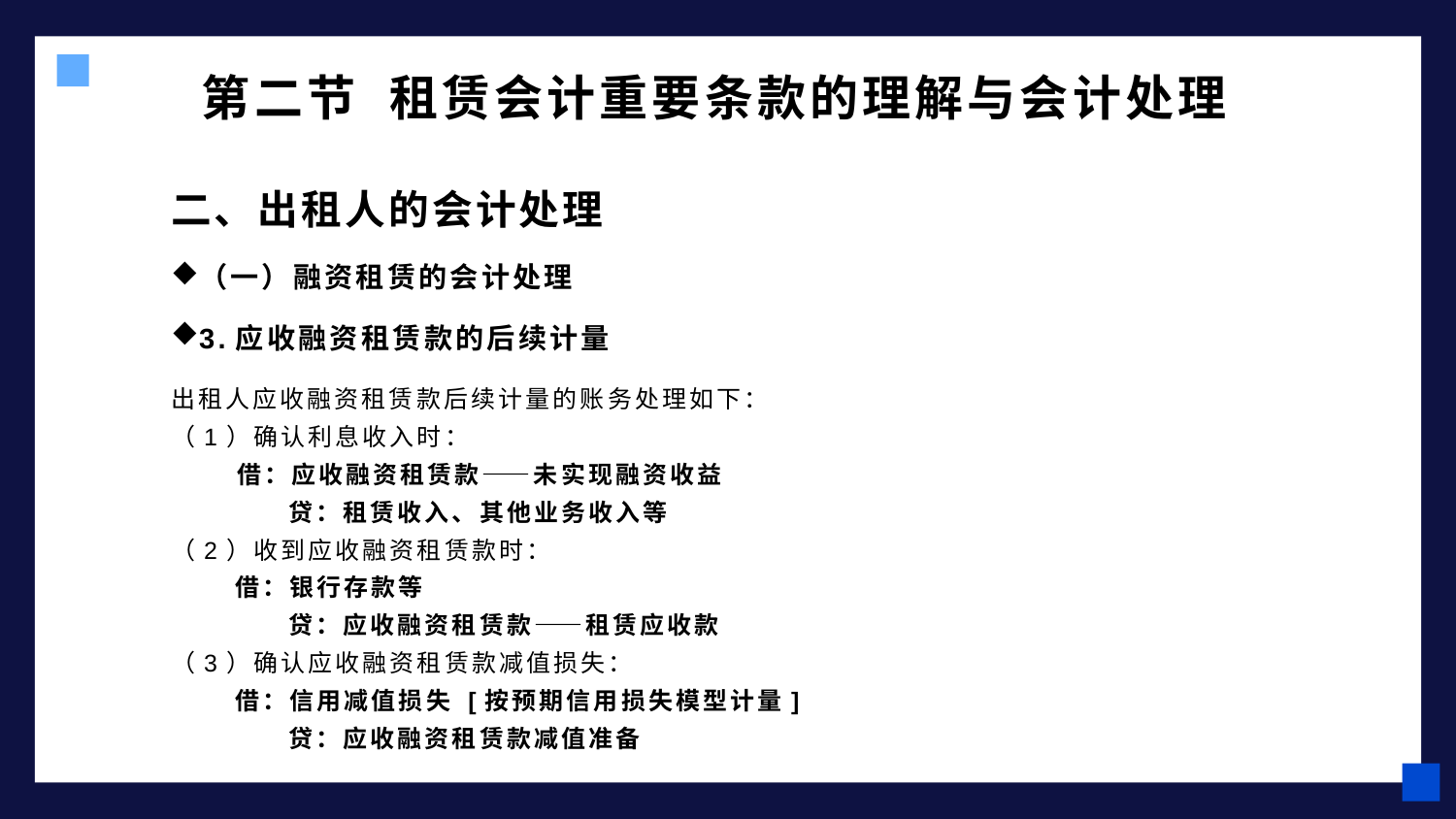

# 第二节  租赁会计重要条款的理解与会计处理
二、出租人的会计处理
（一）融资租赁的会计处理
3.应收融资租赁款的后续计量
出租人应收融资租赁款后续计量的账务处理如下：
（1）确认利息收入时：
       借：应收融资租赁款——未实现融资收益
             贷：租赁收入、其他业务收入等
（2）收到应收融资租赁款时：
       借：银行存款等
             贷：应收融资租赁款——租赁应收款
（3）确认应收融资租赁款减值损失：
       借：信用减值损失 [按预期信用损失模型计量]
             贷：应收融资租赁款减值准备